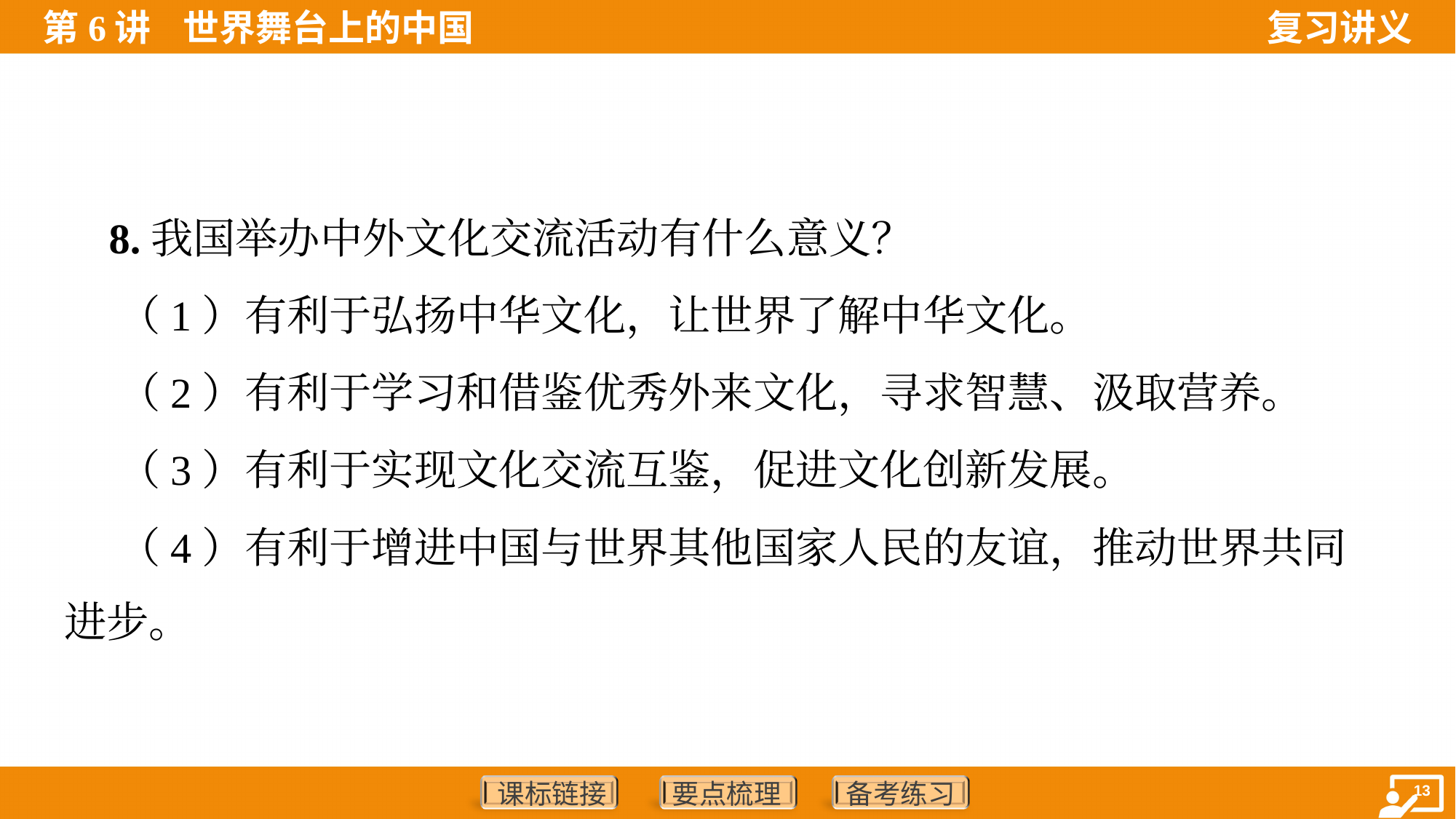

8.我国举办中外文化交流活动有什么意义？
    （1）有利于弘扬中华文化，让世界了解中华文化。
    （2）有利于学习和借鉴优秀外来文化，寻求智慧、汲取营养。
    （3）有利于实现文化交流互鉴，促进文化创新发展。
    （4）有利于增进中国与世界其他国家人民的友谊，推动世界共同
进步。